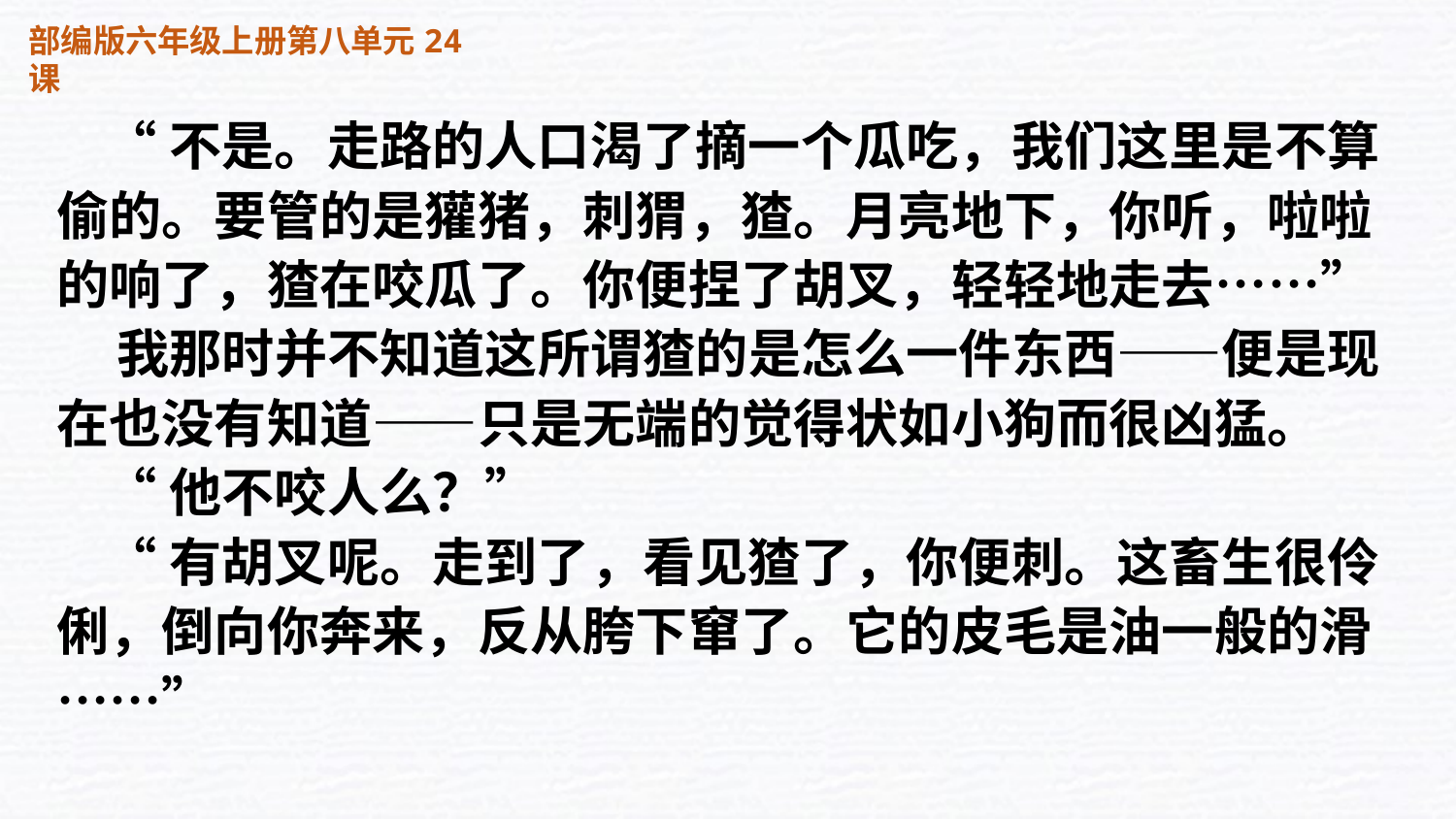

“不是。走路的人口渴了摘一个瓜吃，我们这里是不算偷的。要管的是獾猪，刺猬，猹。月亮地下，你听，啦啦的响了，猹在咬瓜了。你便捏了胡叉，轻轻地走去……”
    我那时并不知道这所谓猹的是怎么一件东西——便是现在也没有知道——只是无端的觉得状如小狗而很凶猛。
    “他不咬人么？”
    “有胡叉呢。走到了，看见猹了，你便刺。这畜生很伶俐，倒向你奔来，反从胯下窜了。它的皮毛是油一般的滑……”